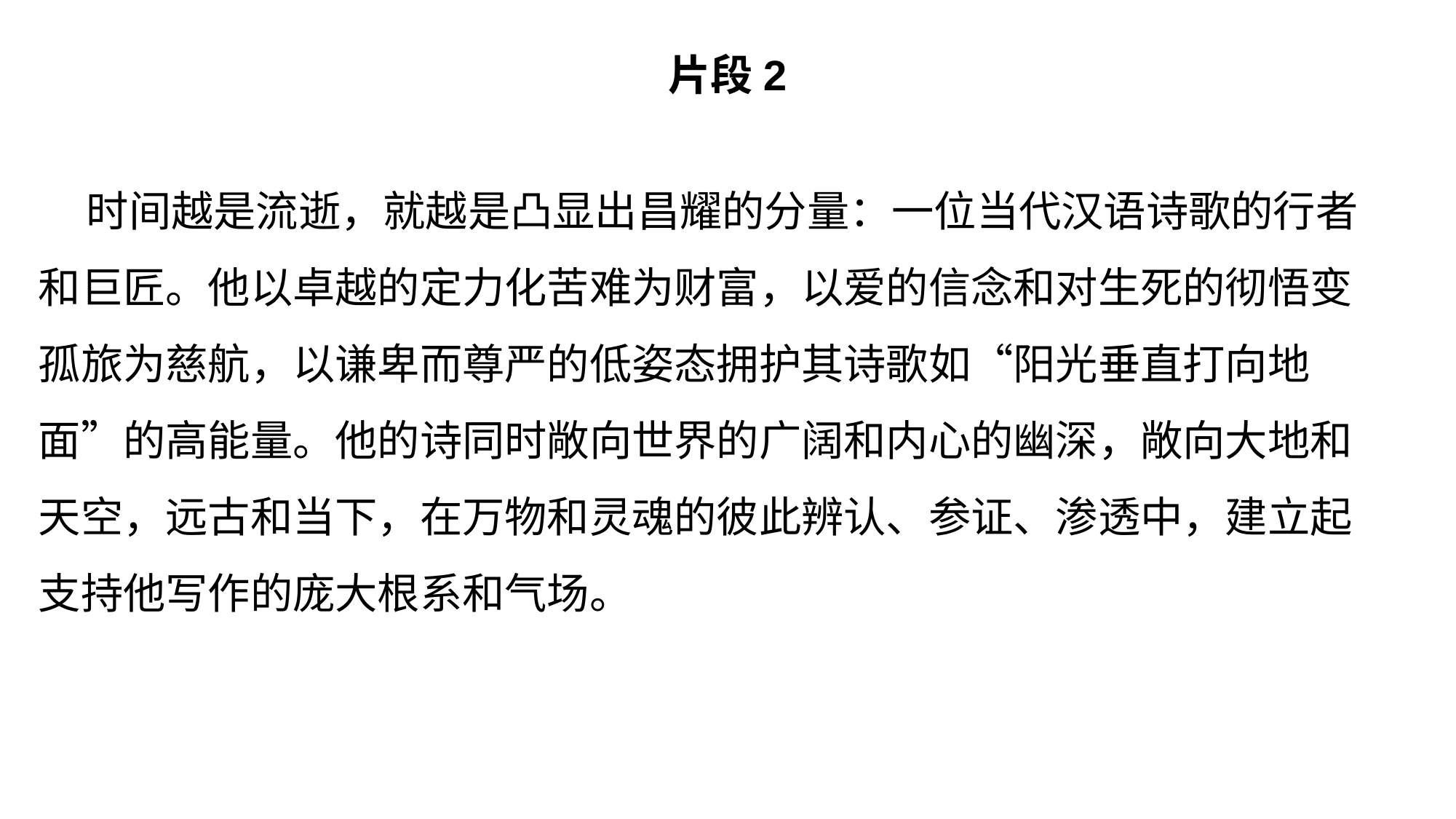

片段2
    时间越是流逝，就越是凸显出昌耀的分量：一位当代汉语诗歌的行者和巨匠。他以卓越的定力化苦难为财富，以爱的信念和对生死的彻悟变孤旅为慈航，以谦卑而尊严的低姿态拥护其诗歌如“阳光垂直打向地面”的高能量。他的诗同时敞向世界的广阔和内心的幽深，敞向大地和天空，远古和当下，在万物和灵魂的彼此辨认、参证、渗透中，建立起支持他写作的庞大根系和气场。